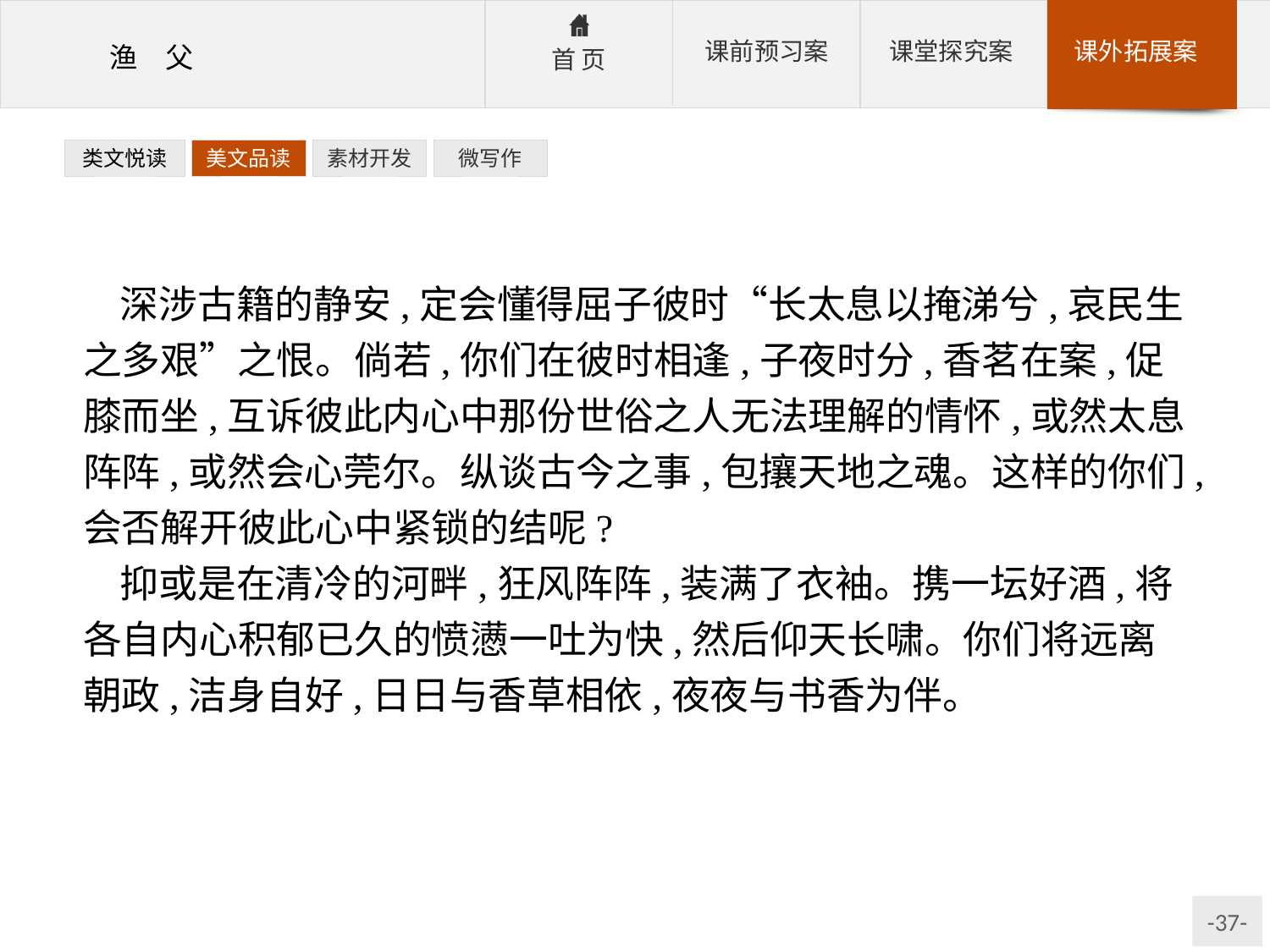

类文悦读
美文品读
素材开发
微写作
深涉古籍的静安,定会懂得屈子彼时“长太息以掩涕兮,哀民生之多艰”之恨。倘若,你们在彼时相逢,子夜时分,香茗在案,促膝而坐,互诉彼此内心中那份世俗之人无法理解的情怀,或然太息阵阵,或然会心莞尔。纵谈古今之事,包攘天地之魂。这样的你们,会否解开彼此心中紧锁的结呢?
抑或是在清冷的河畔,狂风阵阵,装满了衣袖。携一坛好酒,将各自内心积郁已久的愤懑一吐为快,然后仰天长啸。你们将远离朝政,洁身自好,日日与香草相依,夜夜与书香为伴。